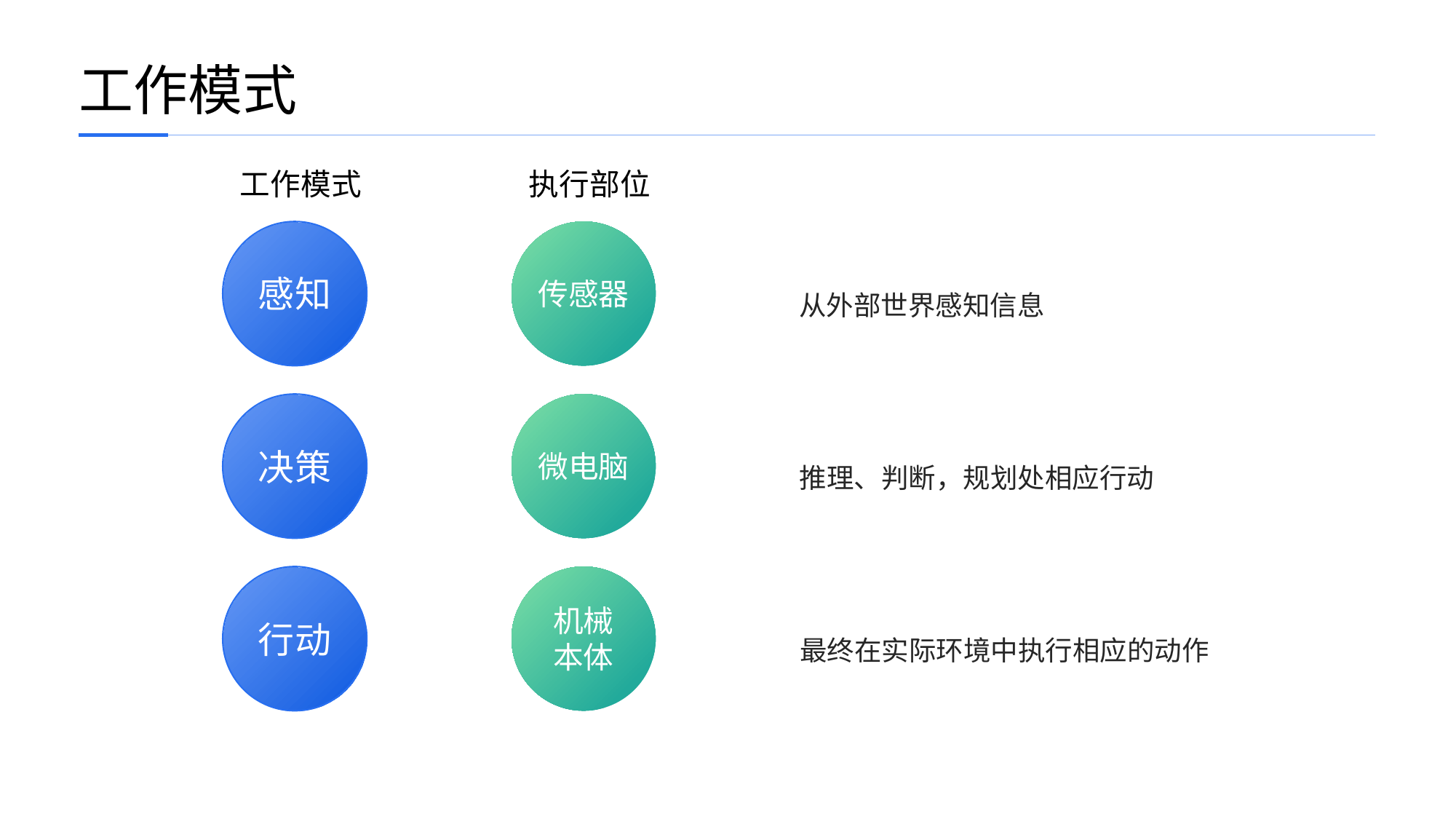

工作模式
工作模式
执行部位

感知
从外部世界感知信息
传感器

决策
推理、判断，规划处相应行动
微电脑

机械
本体
行动
最终在实际环境中执行相应的动作